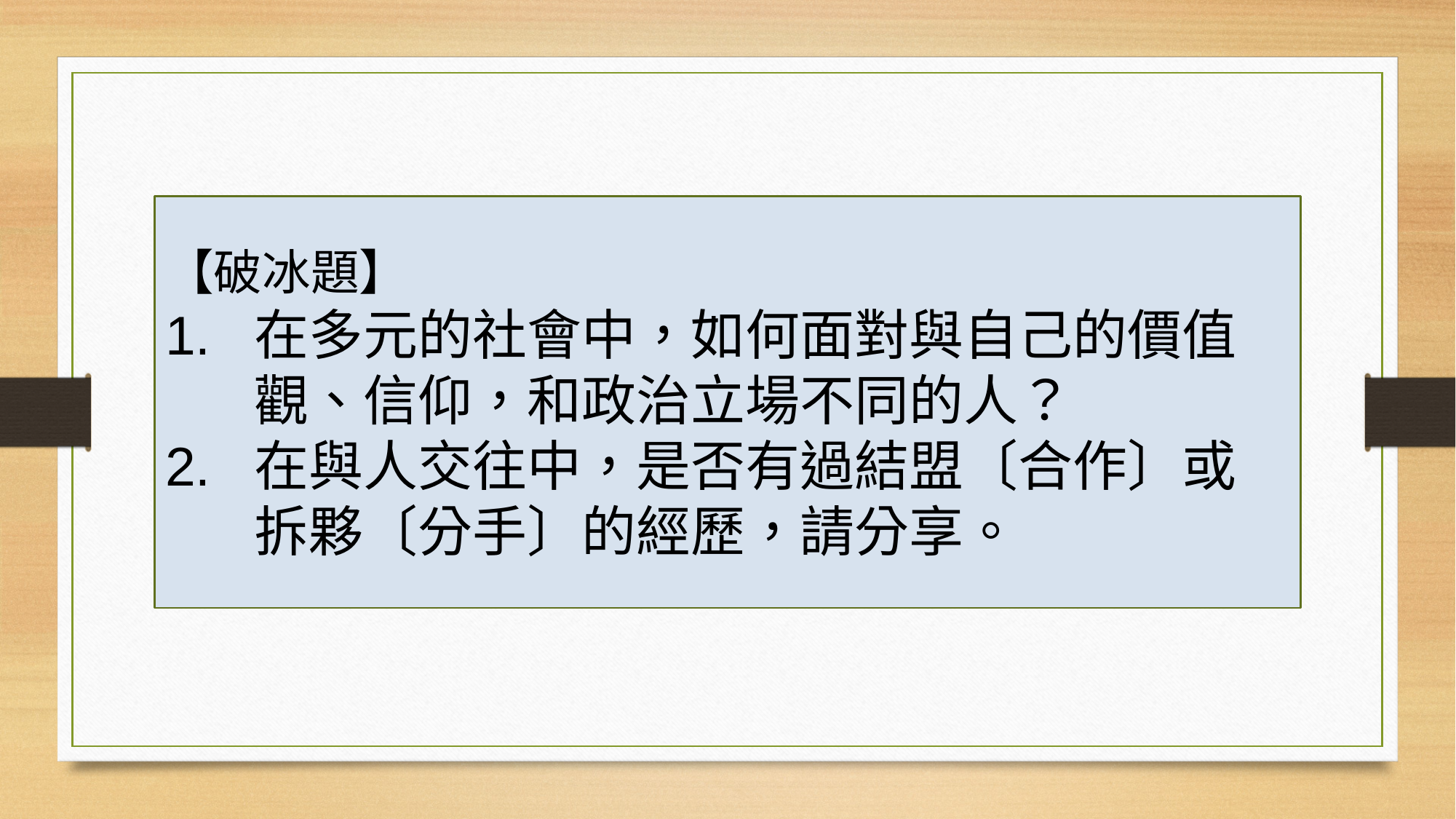

【破冰題】
在多元的社會中，如何面對與自己的價值觀、信仰，和政治立場不同的人？
在與人交往中，是否有過結盟〔合作〕或拆夥〔分手〕的經歷，請分享。